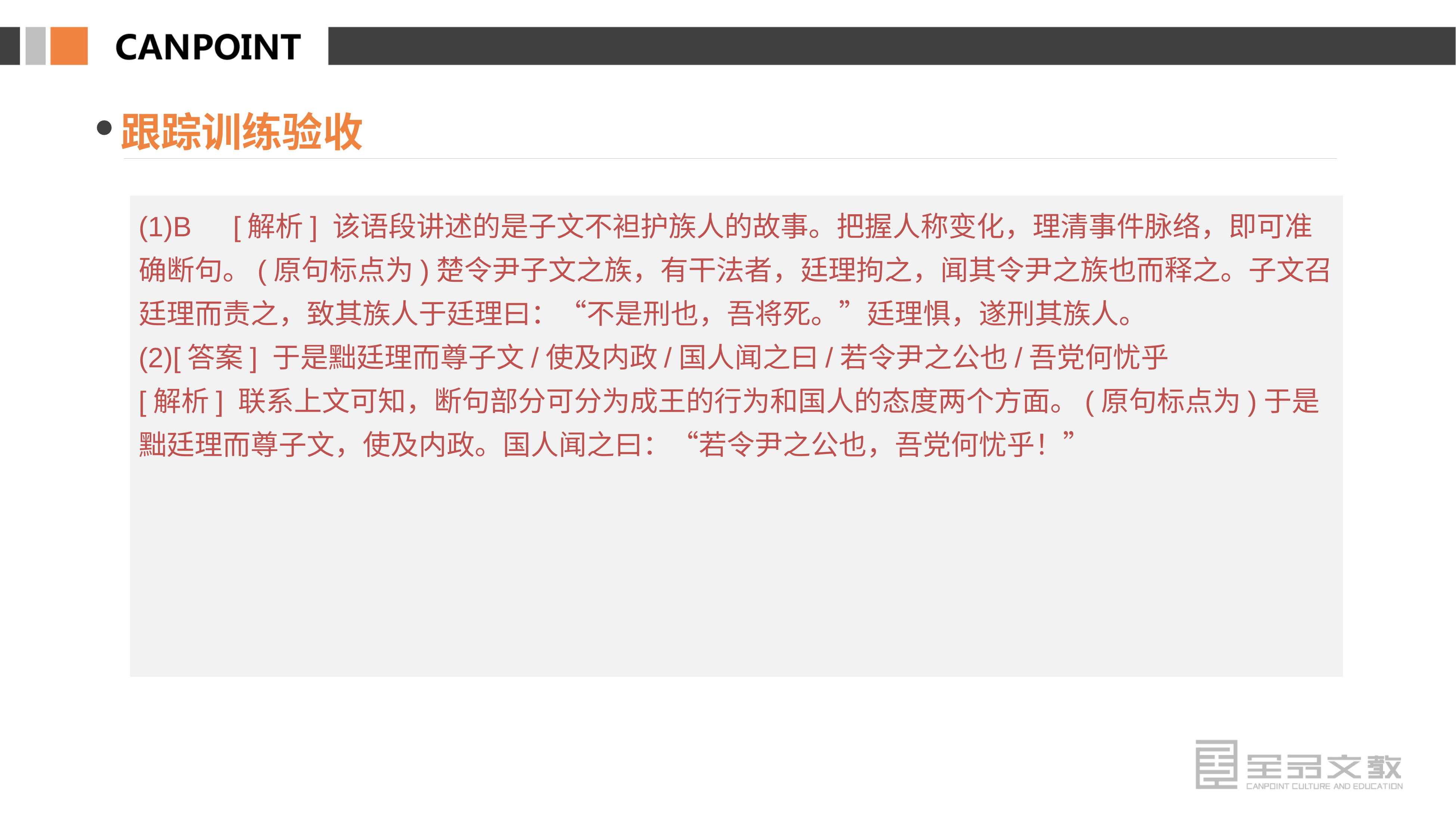

跟踪训练验收

(1)B　[解析] 该语段讲述的是子文不袒护族人的故事。把握人称变化，理清事件脉络，即可准确断句。(原句标点为)楚令尹子文之族，有干法者，廷理拘之，闻其令尹之族也而释之。子文召廷理而责之，致其族人于廷理曰：“不是刑也，吾将死。”廷理惧，遂刑其族人。
(2)[答案] 于是黜廷理而尊子文/使及内政/国人闻之曰/若令尹之公也/吾党何忧乎
[解析] 联系上文可知，断句部分可分为成王的行为和国人的态度两个方面。(原句标点为)于是黜廷理而尊子文，使及内政。国人闻之曰：“若令尹之公也，吾党何忧乎！”